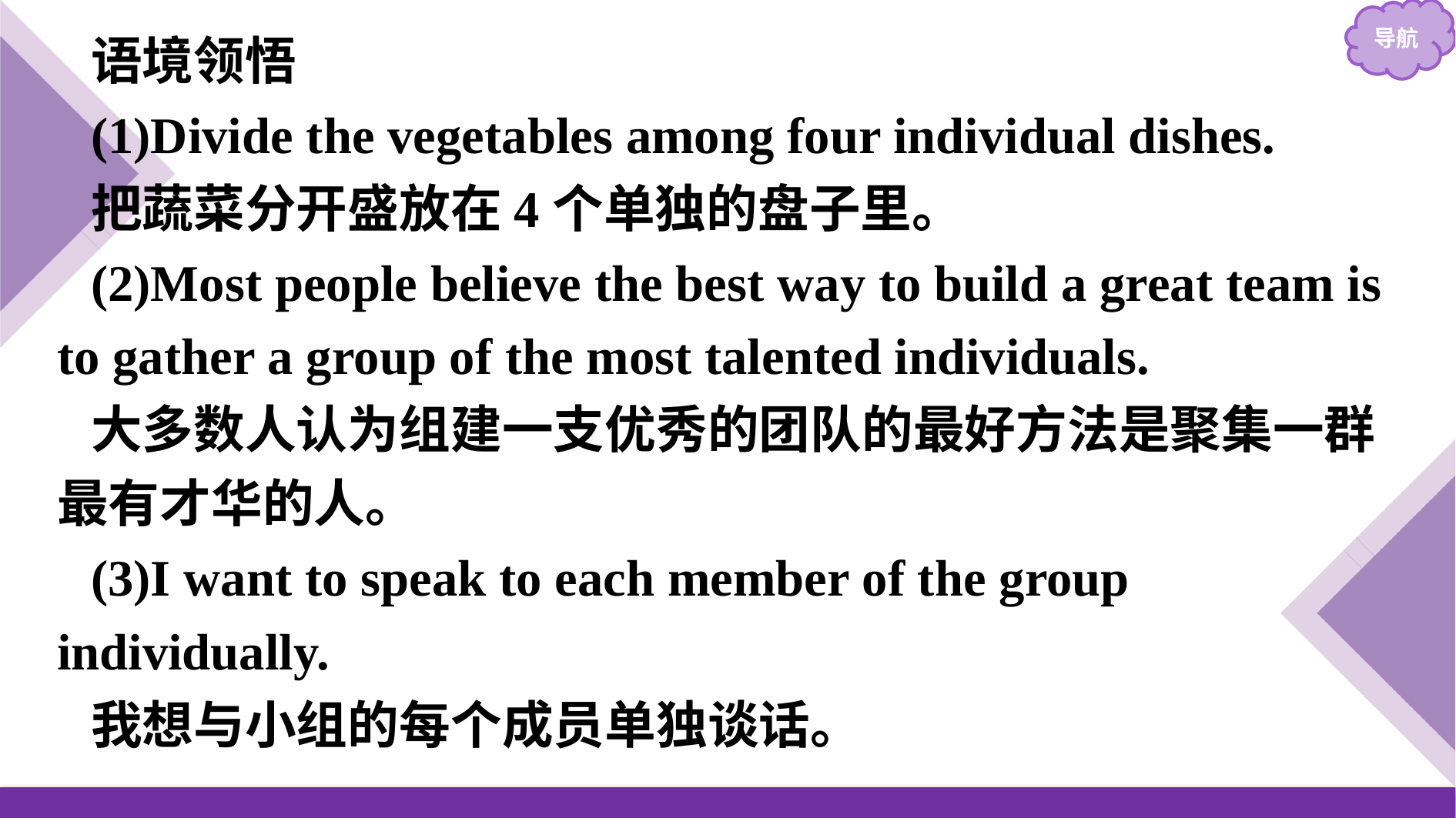

语境领悟
(1)Divide the vegetables among four individual dishes.
把蔬菜分开盛放在4个单独的盘子里。
(2)Most people believe the best way to build a great team is to gather a group of the most talented individuals.
大多数人认为组建一支优秀的团队的最好方法是聚集一群最有才华的人。
(3)I want to speak to each member of the group individually.
我想与小组的每个成员单独谈话。